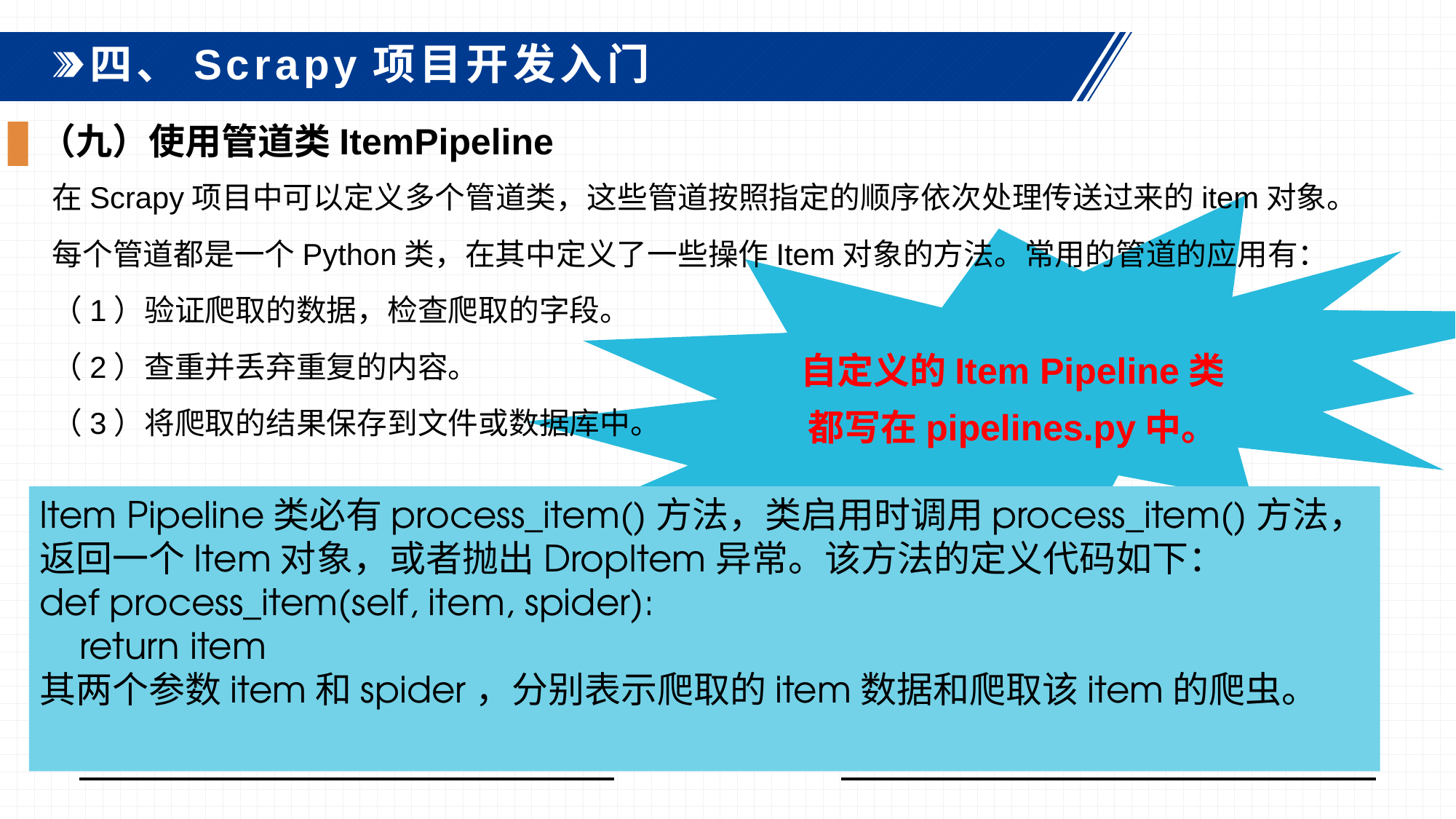

四、Scrapy项目开发入门
（九）使用管道类ItemPipeline
在Scrapy项目中可以定义多个管道类，这些管道按照指定的顺序依次处理传送过来的item对象。
每个管道都是一个Python类，在其中定义了一些操作Item对象的方法。常用的管道的应用有：
（1）验证爬取的数据，检查爬取的字段。
（2）查重并丢弃重复的内容。
（3）将爬取的结果保存到文件或数据库中。

自定义的Item Pipeline类都写在pipelines.py中。
Item Pipeline类必有process_item()方法，类启用时调用process_item()方法，返回一个Item对象，或者抛出DropItem异常。该方法的定义代码如下：
def process_item(self, item, spider):
    return item
其两个参数item和spider，分别表示爬取的item数据和爬取该item的爬虫。